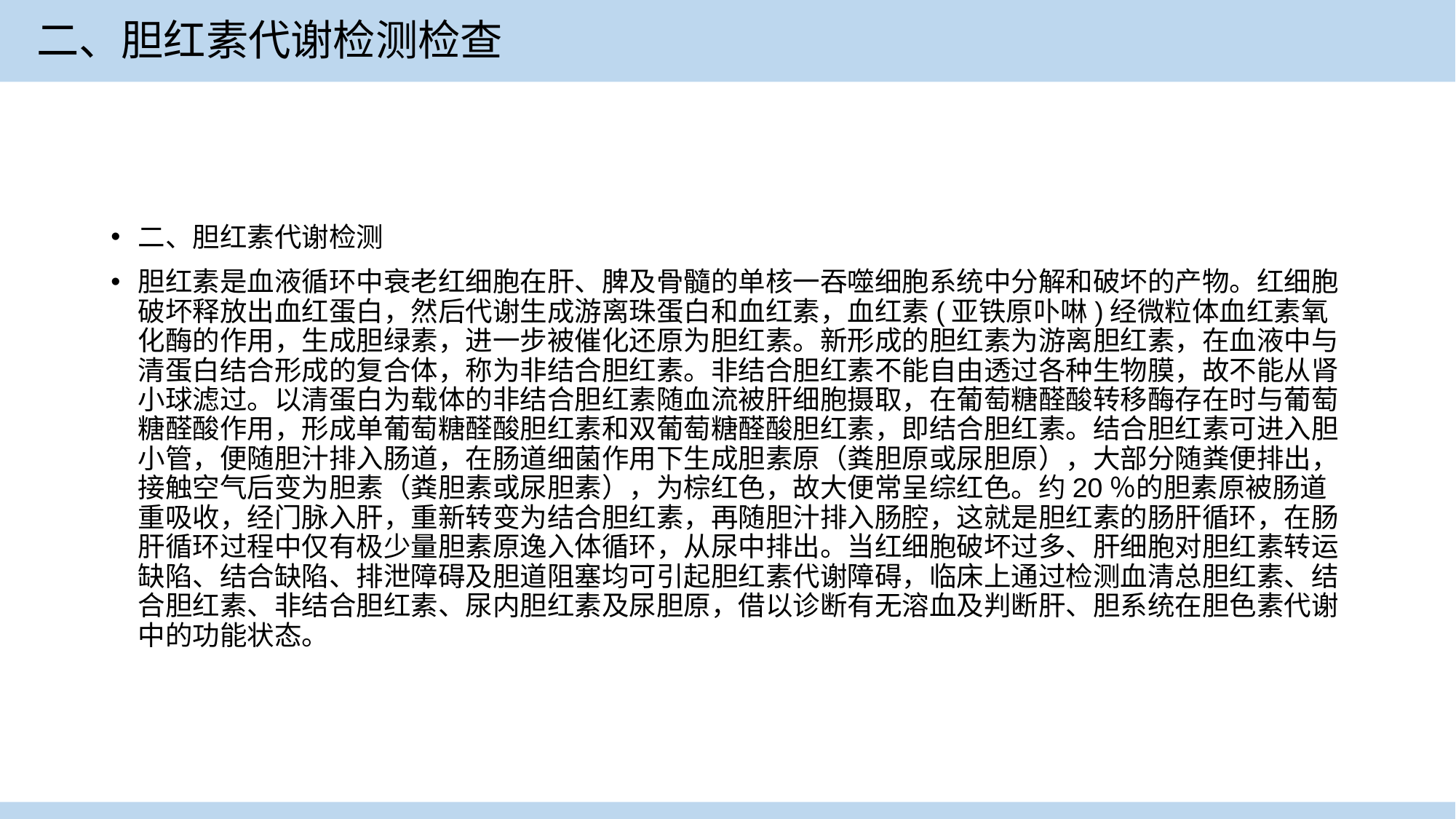

二、胆红素代谢检测检查
二、胆红素代谢检测
胆红素是血液循环中衰老红细胞在肝、脾及骨髓的单核一吞噬细胞系统中分解和破坏的产物。红细胞破坏释放出血红蛋白，然后代谢生成游离珠蛋白和血红素，血红素(亚铁原卟啉)经微粒体血红素氧化酶的作用，生成胆绿素，进一步被催化还原为胆红素。新形成的胆红素为游离胆红素，在血液中与清蛋白结合形成的复合体，称为非结合胆红素。非结合胆红素不能自由透过各种生物膜，故不能从肾小球滤过。以清蛋白为载体的非结合胆红素随血流被肝细胞摄取，在葡萄糖醛酸转移酶存在时与葡萄糖醛酸作用，形成单葡萄糖醛酸胆红素和双葡萄糖醛酸胆红素，即结合胆红素。结合胆红素可进入胆小管，便随胆汁排入肠道，在肠道细菌作用下生成胆素原（粪胆原或尿胆原），大部分随粪便排出，接触空气后变为胆素（粪胆素或尿胆素），为棕红色，故大便常呈综红色。约20％的胆素原被肠道重吸收，经门脉入肝，重新转变为结合胆红素，再随胆汁排入肠腔，这就是胆红素的肠肝循环，在肠肝循环过程中仅有极少量胆素原逸入体循环，从尿中排出。当红细胞破坏过多、肝细胞对胆红素转运缺陷、结合缺陷、排泄障碍及胆道阻塞均可引起胆红素代谢障碍，临床上通过检测血清总胆红素、结合胆红素、非结合胆红素、尿内胆红素及尿胆原，借以诊断有无溶血及判断肝、胆系统在胆色素代谢中的功能状态。